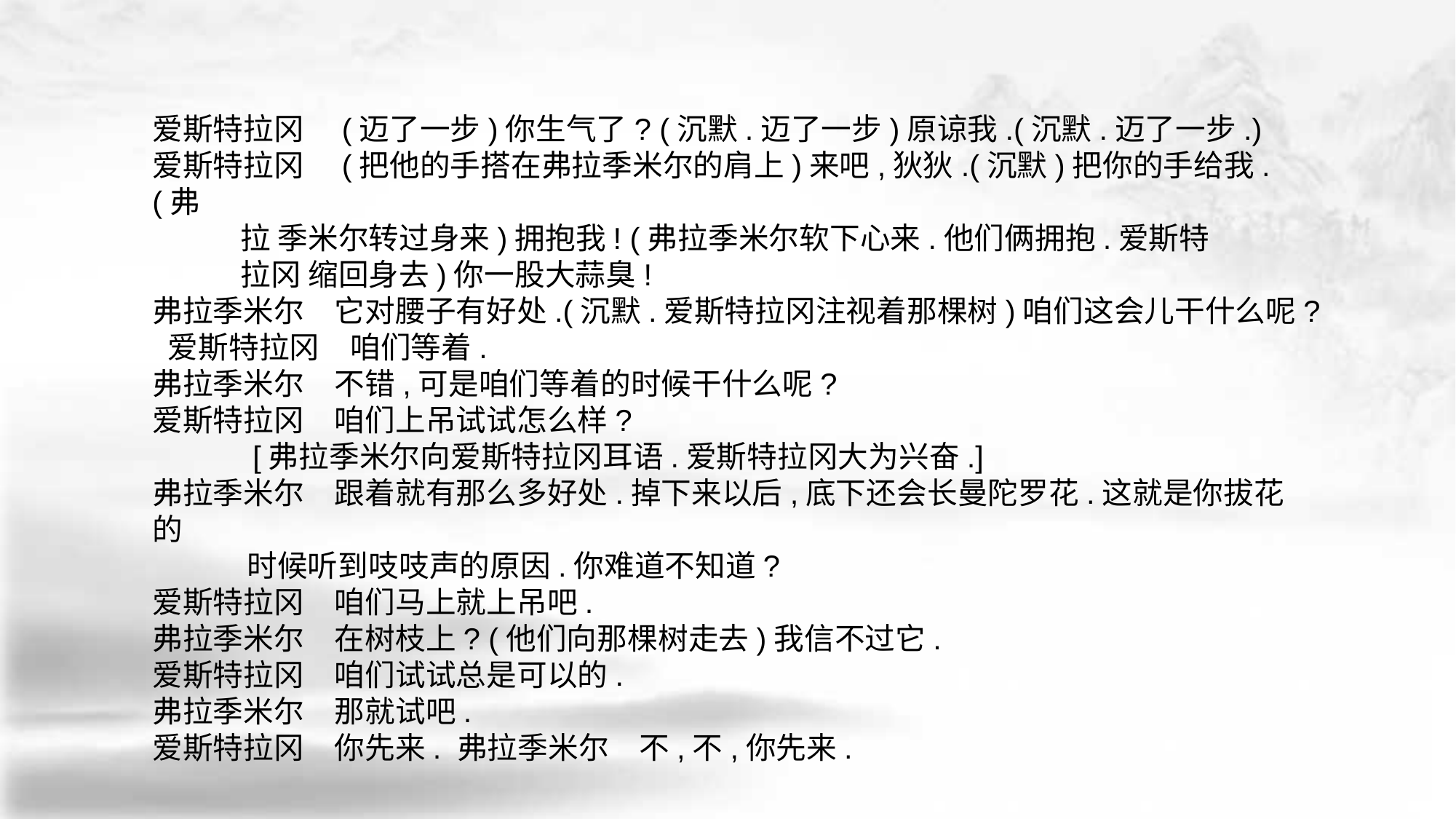

爱斯特拉冈　(迈了一步)你生气了? (沉默.迈了一步)原谅我.(沉默.迈了一步.)
爱斯特拉冈　(把他的手搭在弗拉季米尔的肩上)来吧,狄狄.(沉默)把你的手给我.(弗
            拉 季米尔转过身来)拥抱我! (弗拉季米尔软下心来.他们俩拥抱.爱斯特
            拉冈 缩回身去)你一股大蒜臭!
弗拉季米尔　它对腰子有好处.(沉默.爱斯特拉冈注视着那棵树)咱们这会儿干什么呢? 爱斯特拉冈　咱们等着.
弗拉季米尔　不错,可是咱们等着的时候干什么呢?
爱斯特拉冈　咱们上吊试试怎么样?
            [弗拉季米尔向爱斯特拉冈耳语.爱斯特拉冈大为兴奋.]
弗拉季米尔　跟着就有那么多好处.掉下来以后,底下还会长曼陀罗花.这就是你拔花的
             时候听到吱吱声的原因.你难道不知道?
爱斯特拉冈　咱们马上就上吊吧.
弗拉季米尔　在树枝上? (他们向那棵树走去)我信不过它.
爱斯特拉冈　咱们试试总是可以的.
弗拉季米尔　那就试吧.
爱斯特拉冈　你先来. 弗拉季米尔　不,不,你先来.